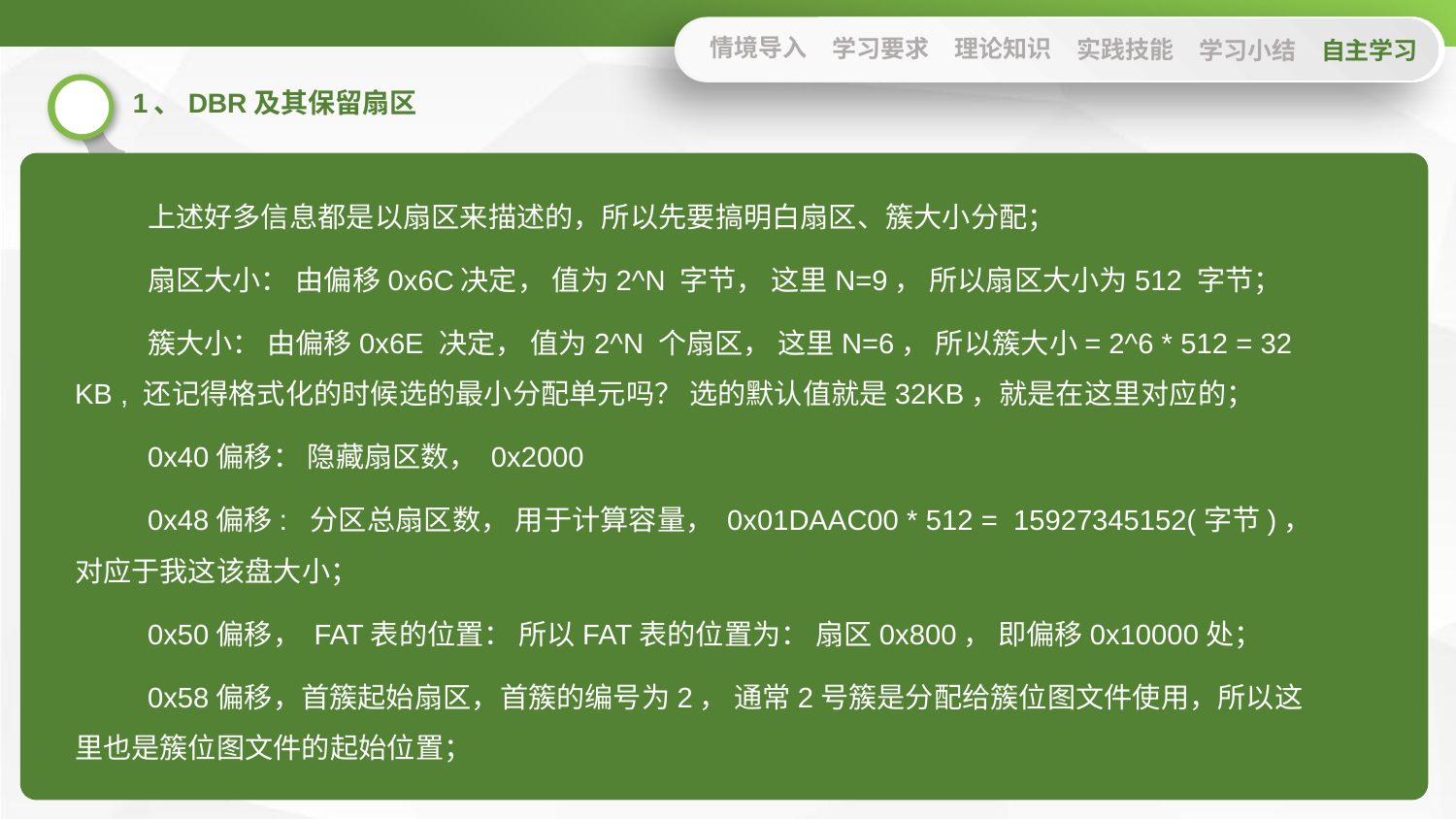

情境导入
学习要求
理论知识
实践技能
学习小结
自主学习
1、DBR及其保留扇区
上述好多信息都是以扇区来描述的，所以先要搞明白扇区、簇大小分配；
扇区大小： 由偏移0x6C决定， 值为2^N 字节， 这里N=9， 所以扇区大小为512 字节；
簇大小： 由偏移0x6E 决定， 值为2^N 个扇区， 这里N=6， 所以簇大小= 2^6 * 512 = 32 KB , 还记得格式化的时候选的最小分配单元吗？ 选的默认值就是32KB，就是在这里对应的；
0x40偏移： 隐藏扇区数， 0x2000
0x48偏移:  分区总扇区数， 用于计算容量， 0x01DAAC00 * 512 =  ‭15927345152‬(字节)， 对应于我这该盘大小；‬‬‬‬‬‬‬‬‬‬‬‬‬‬‬‬
0x50偏移， FAT表的位置： 所以FAT表的位置为： 扇区0x800， 即偏移0x10000处；
0x58偏移，首簇起始扇区，首簇的编号为2， 通常2号簇是分配给簇位图文件使用，所以这里也是簇位图文件的起始位置；